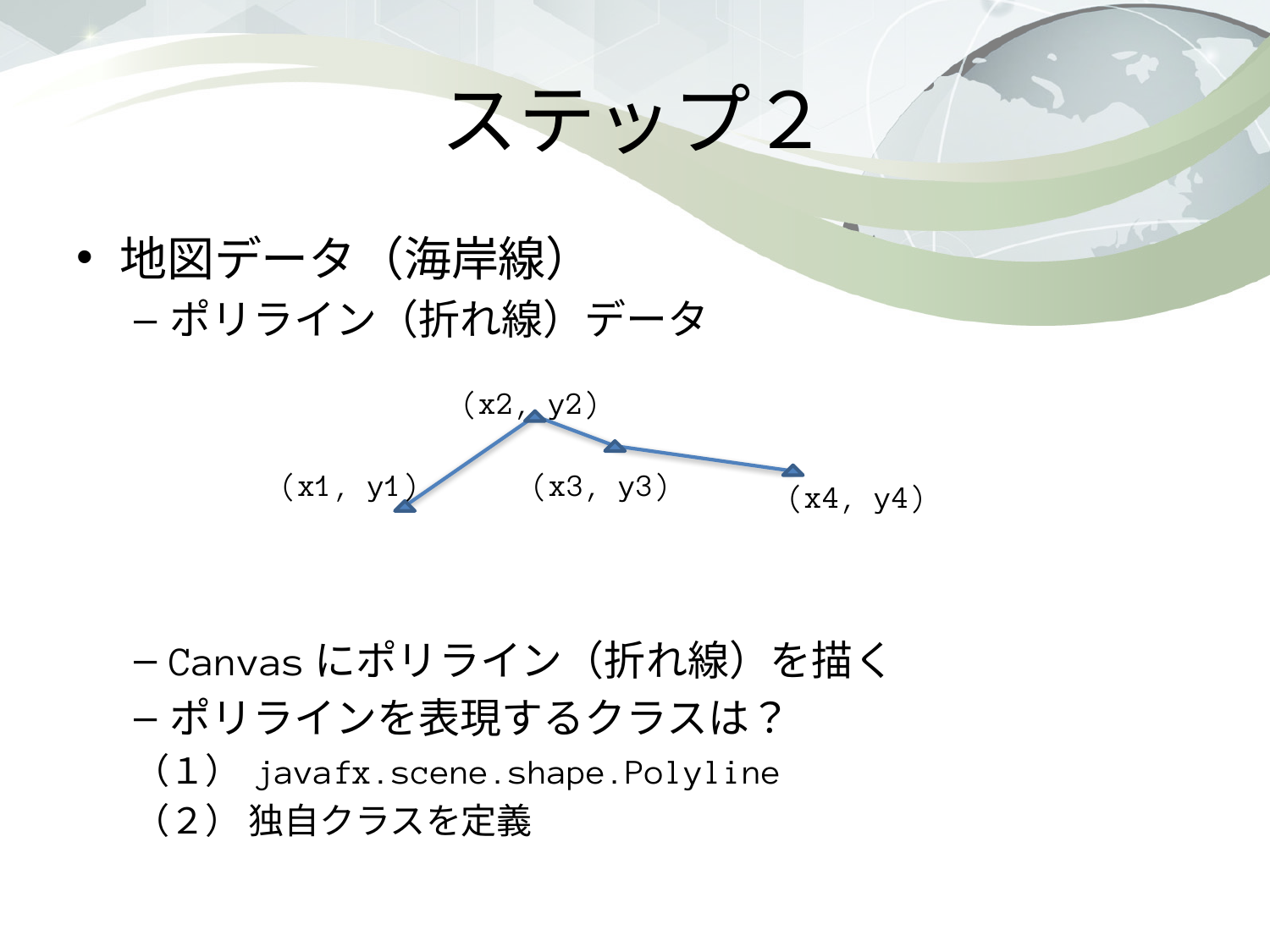

# ステップ２
地図データ（海岸線）
ポリライン（折れ線）データ

Canvasにポリライン（折れ線）を描く
ポリラインを表現するクラスは？
（１） javafx.scene.shape.Polyline
（２） 独自クラスを定義
(x2, y2)

(x3, y3)
(x1, y1)

(x4, y4)